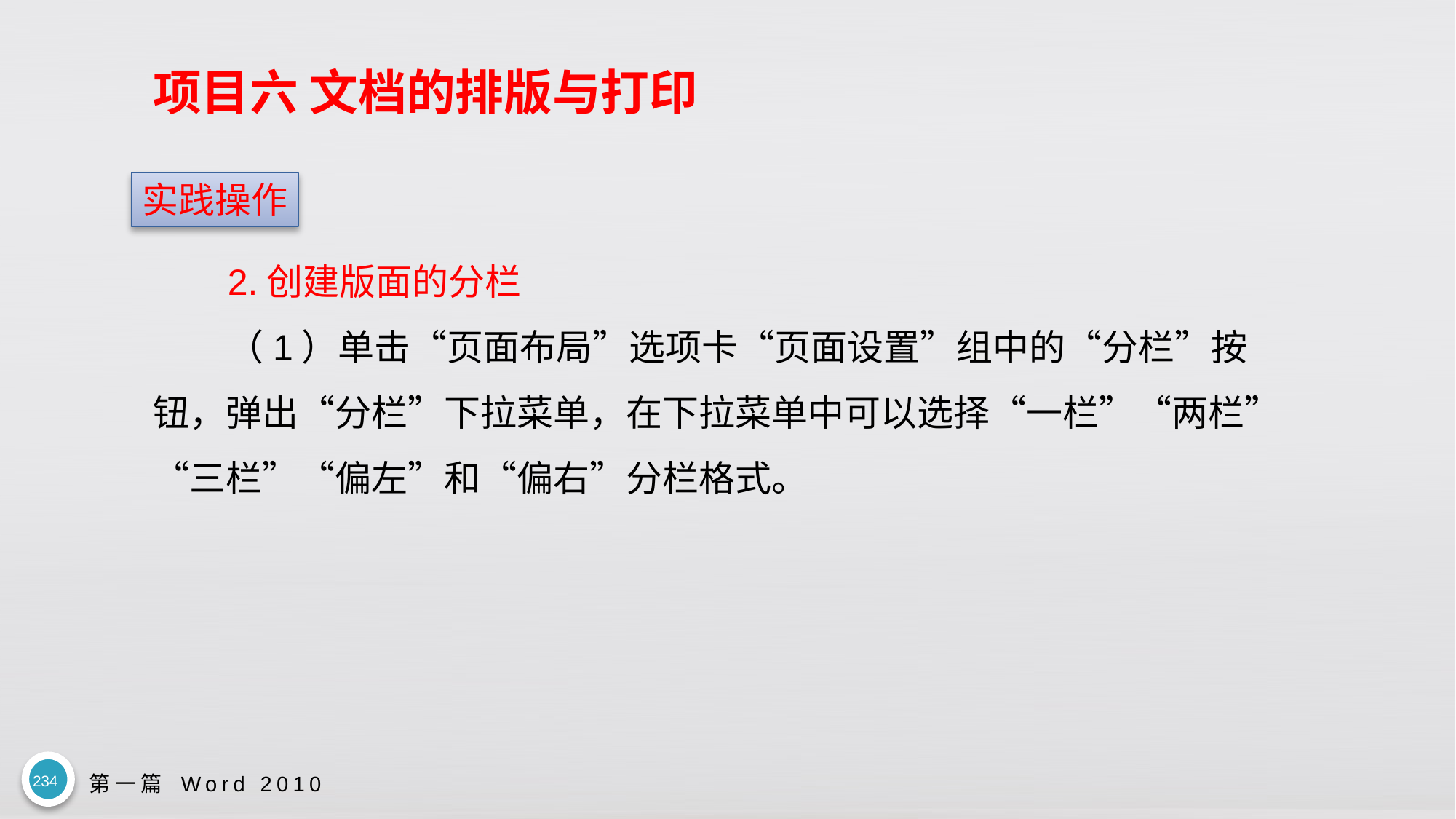

# 项目六 文档的排版与打印
实践操作
2.创建版面的分栏
（1）单击“页面布局”选项卡“页面设置”组中的“分栏”按钮，弹出“分栏”下拉菜单，在下拉菜单中可以选择“一栏”“两栏”“三栏”“偏左”和“偏右”分栏格式。
234